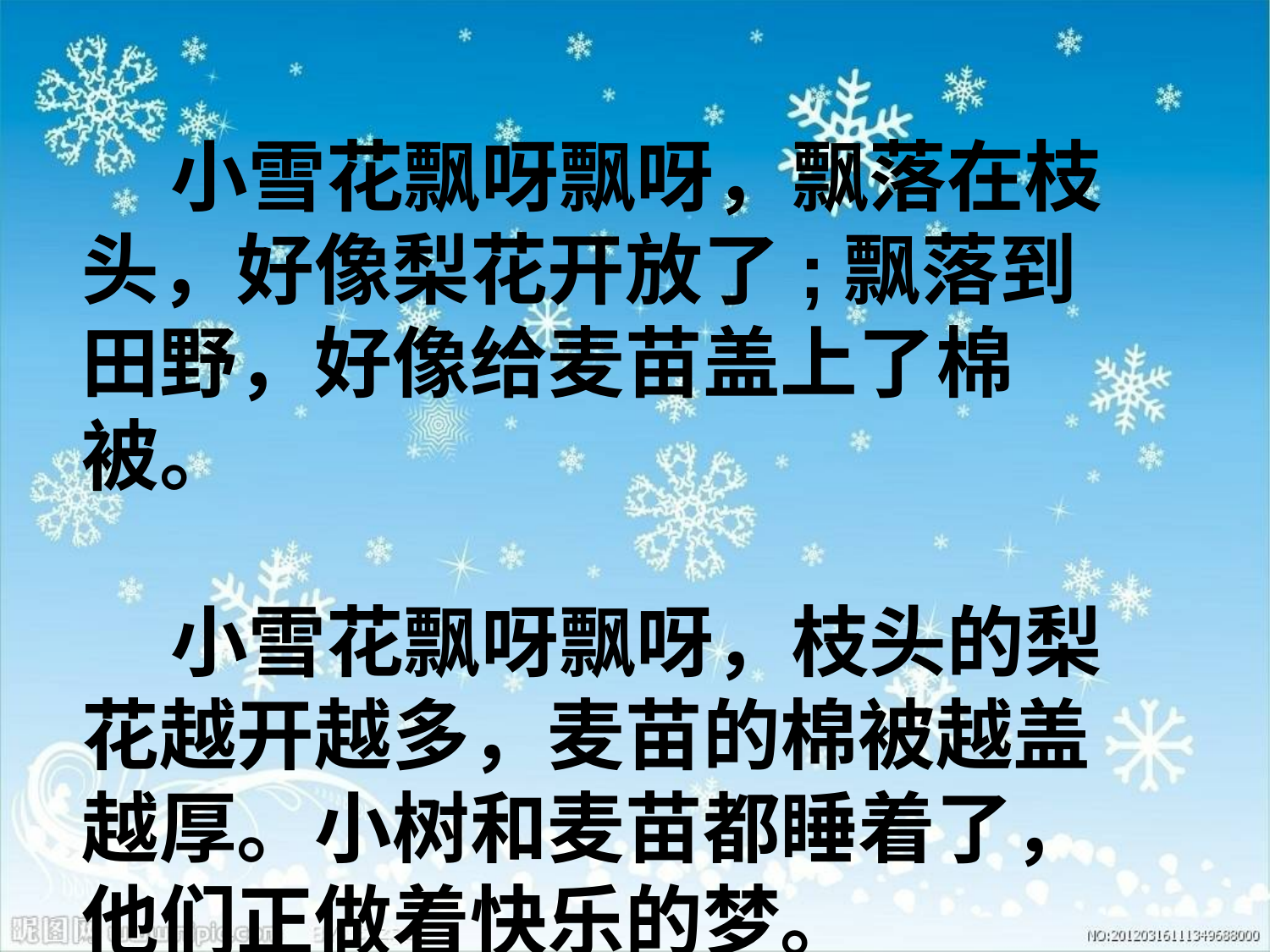

小雪花飘呀飘呀，飘落在枝头，好像梨花开放了;飘落到田野，好像给麦苗盖上了棉被。

    小雪花飘呀飘呀，枝头的梨花越开越多，麦苗的棉被越盖越厚。小树和麦苗都睡着了，他们正做着快乐的梦。